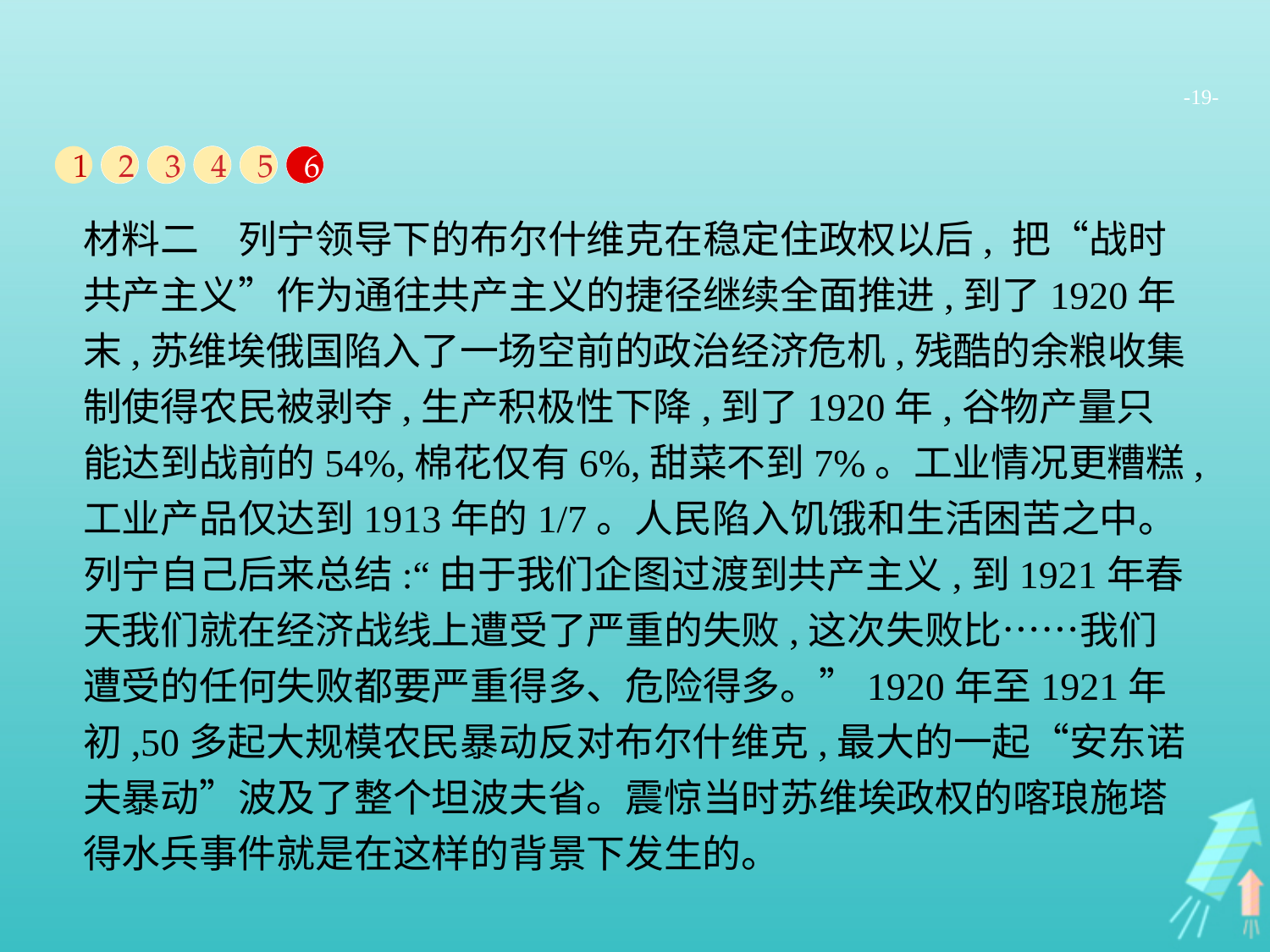

-19-
1
2
3
4
5
6
材料二　列宁领导下的布尔什维克在稳定住政权以后, 把“战时共产主义”作为通往共产主义的捷径继续全面推进,到了1920年末,苏维埃俄国陷入了一场空前的政治经济危机,残酷的余粮收集制使得农民被剥夺,生产积极性下降,到了1920年,谷物产量只能达到战前的54%,棉花仅有6%,甜菜不到7%。工业情况更糟糕,工业产品仅达到1913年的1/7。人民陷入饥饿和生活困苦之中。列宁自己后来总结:“由于我们企图过渡到共产主义,到1921年春天我们就在经济战线上遭受了严重的失败,这次失败比……我们遭受的任何失败都要严重得多、危险得多。”1920年至1921年初,50多起大规模农民暴动反对布尔什维克,最大的一起“安东诺夫暴动”波及了整个坦波夫省。震惊当时苏维埃政权的喀琅施塔得水兵事件就是在这样的背景下发生的。